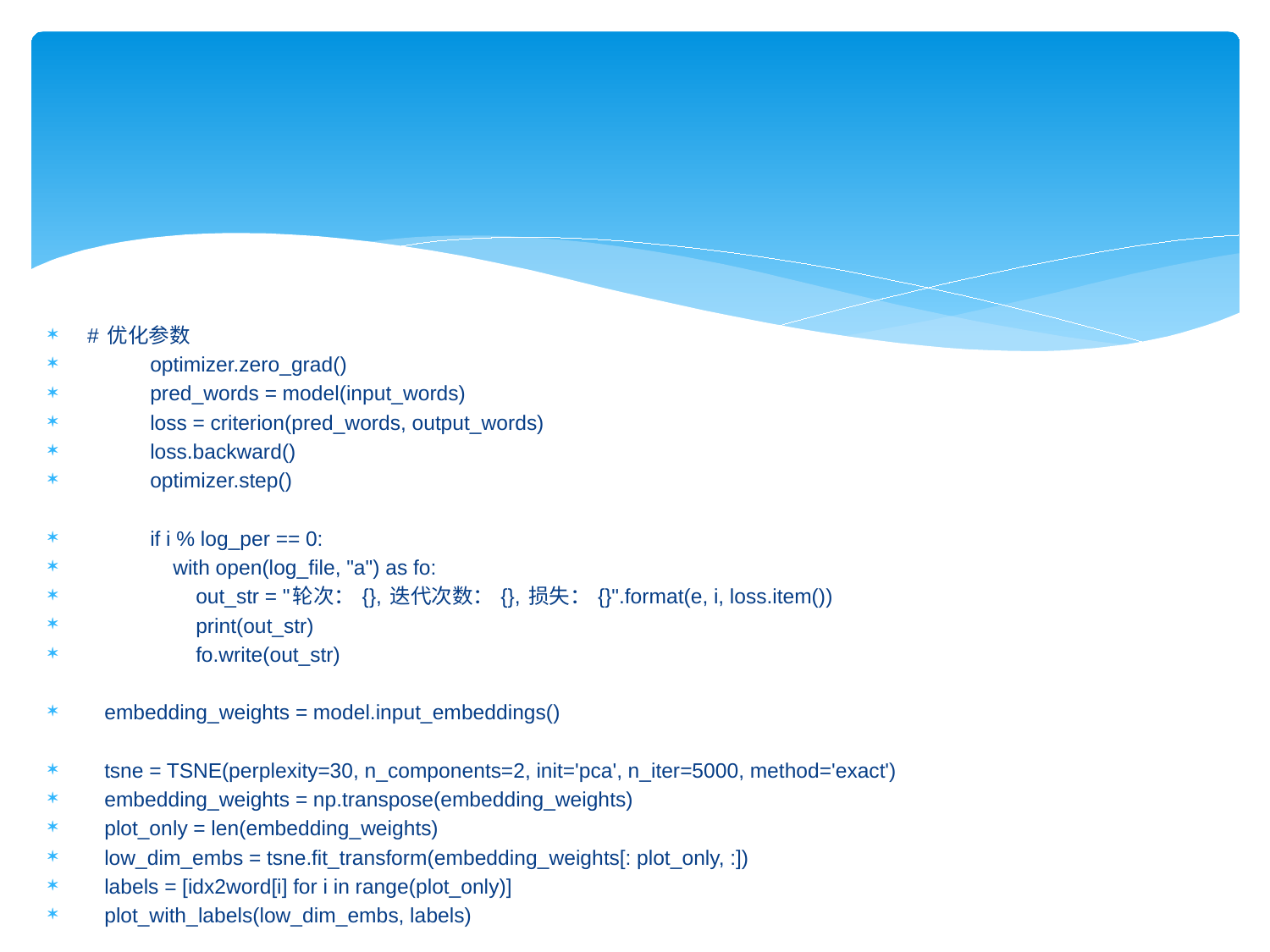

# 优化参数
            optimizer.zero_grad()
            pred_words = model(input_words)
            loss = criterion(pred_words, output_words)
            loss.backward()
            optimizer.step()

            if i % log_per == 0:
                with open(log_file, "a") as fo:
                    out_str = "轮次： {}, 迭代次数： {}, 损失： {}".format(e, i, loss.item())
                    print(out_str)
                    fo.write(out_str)

    embedding_weights = model.input_embeddings()

    tsne = TSNE(perplexity=30, n_components=2, init='pca', n_iter=5000, method='exact')
    embedding_weights = np.transpose(embedding_weights)
    plot_only = len(embedding_weights)
    low_dim_embs = tsne.fit_transform(embedding_weights[: plot_only, :])
    labels = [idx2word[i] for i in range(plot_only)]
    plot_with_labels(low_dim_embs, labels)